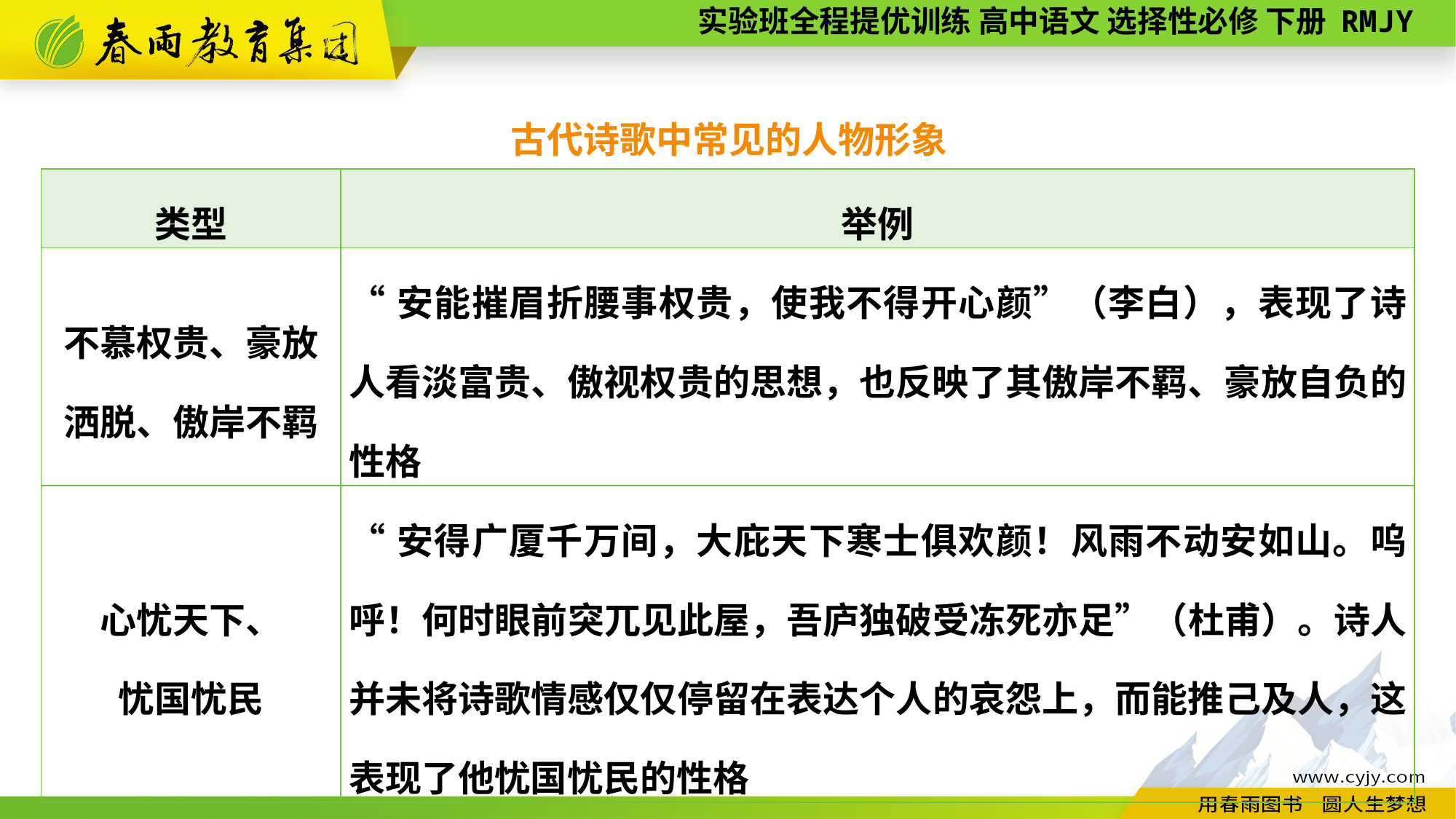

古代诗歌中常见的人物形象
| 类型 | 举例 |
| --- | --- |
| 不慕权贵、豪放 洒脱、傲岸不羁 | “安能摧眉折腰事权贵，使我不得开心颜”（李白），表现了诗人看淡富贵、傲视权贵的思想，也反映了其傲岸不羁、豪放自负的性格 |
| 心忧天下、 忧国忧民 | “安得广厦千万间，大庇天下寒士俱欢颜！风雨不动安如山。呜呼！何时眼前突兀见此屋，吾庐独破受冻死亦足”（杜甫）。诗人并未将诗歌情感仅仅停留在表达个人的哀怨上，而能推己及人，这表现了他忧国忧民的性格 |